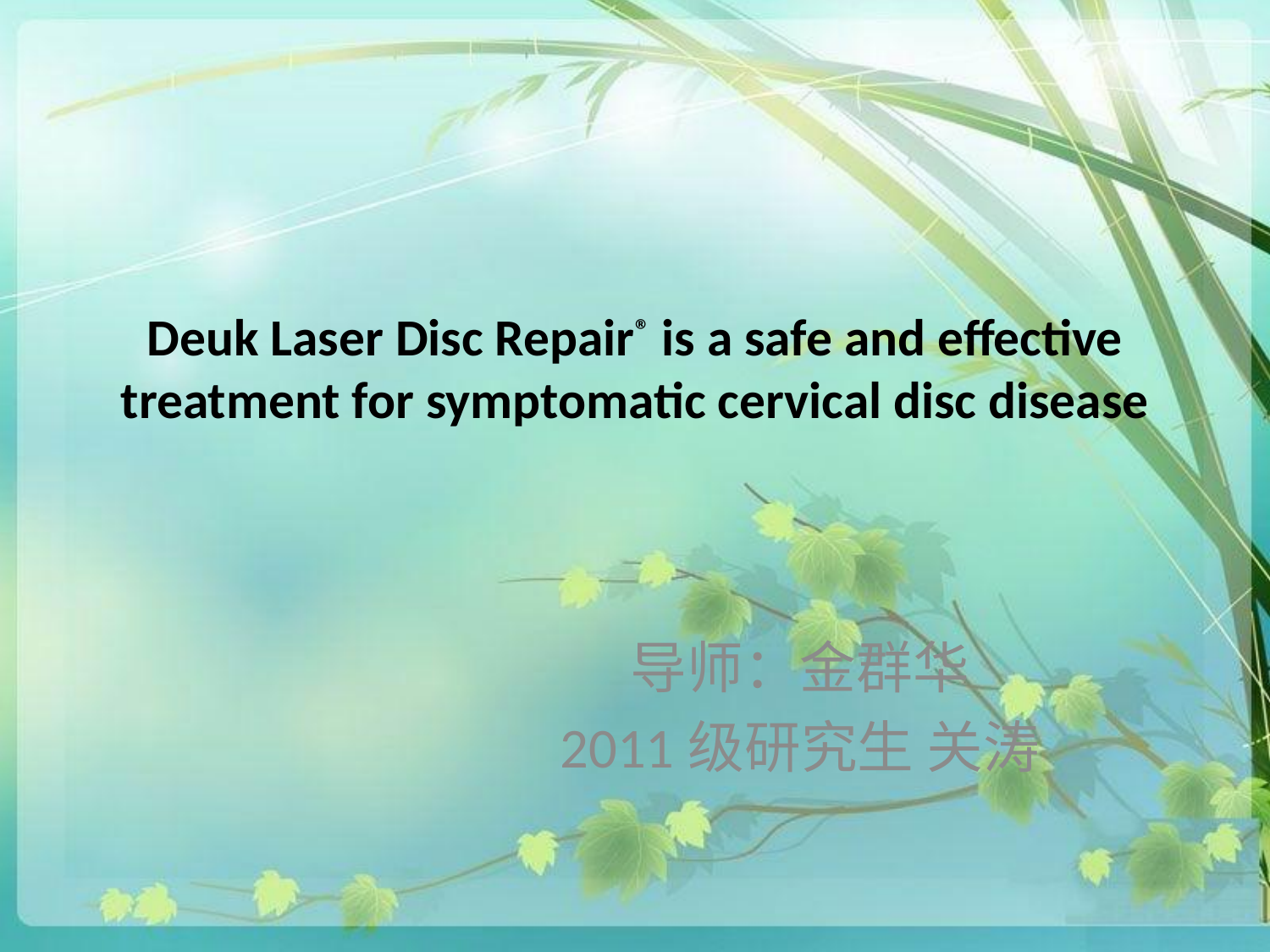

# Deuk Laser Disc Repair® is a safe and effective treatment for symptomatic cervical disc disease
导师：金群华
2011级研究生 关涛